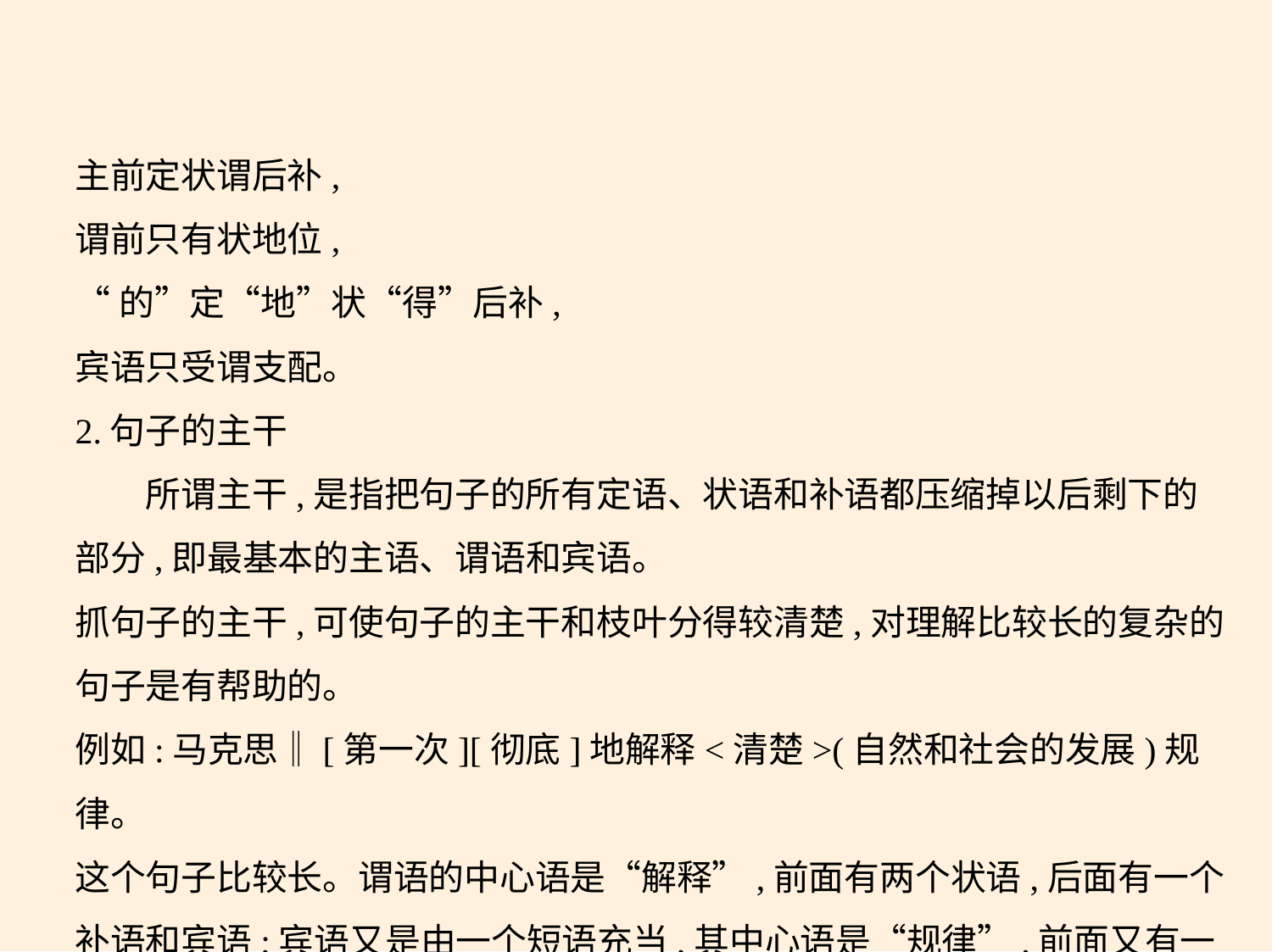

主前定状谓后补,
谓前只有状地位,
“的”定“地”状“得”后补,
宾语只受谓支配。
2.句子的主干
　　所谓主干,是指把句子的所有定语、状语和补语都压缩掉以后剩下的
部分,即最基本的主语、谓语和宾语。
抓句子的主干,可使句子的主干和枝叶分得较清楚,对理解比较长的复杂的
句子是有帮助的。
例如:马克思‖[第一次][彻底]地解释<清楚>(自然和社会的发展)规律。
这个句子比较长。谓语的中心语是“解释”,前面有两个状语,后面有一个
补语和宾语;宾语又是由一个短语充当,其中心语是“规律”,前面又有一